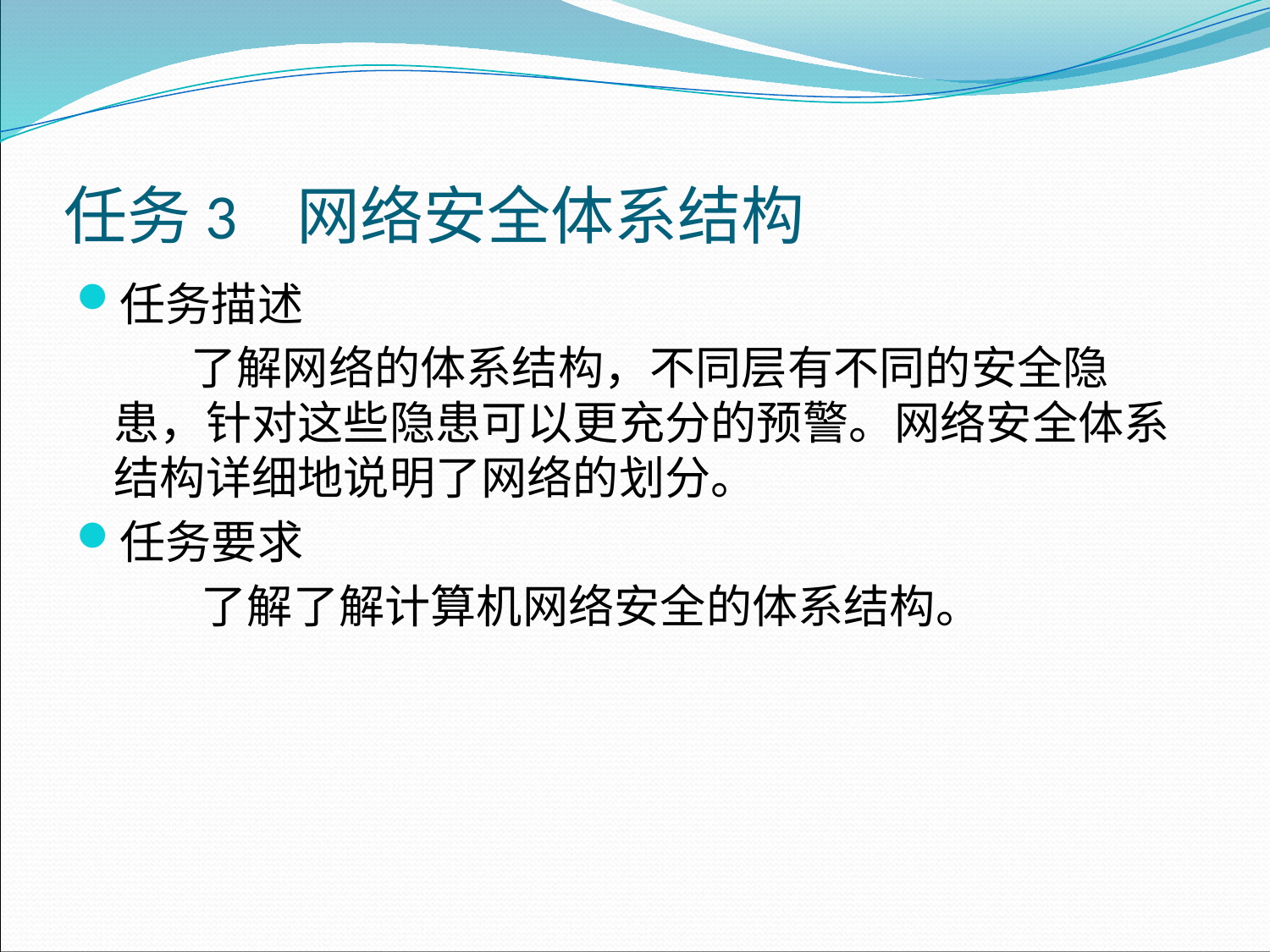

任务3   网络安全体系结构
任务描述
          了解网络的体系结构，不同层有不同的安全隐患，针对这些隐患可以更充分的预警。网络安全体系结构详细地说明了网络的划分。
任务要求
           了解了解计算机网络安全的体系结构。